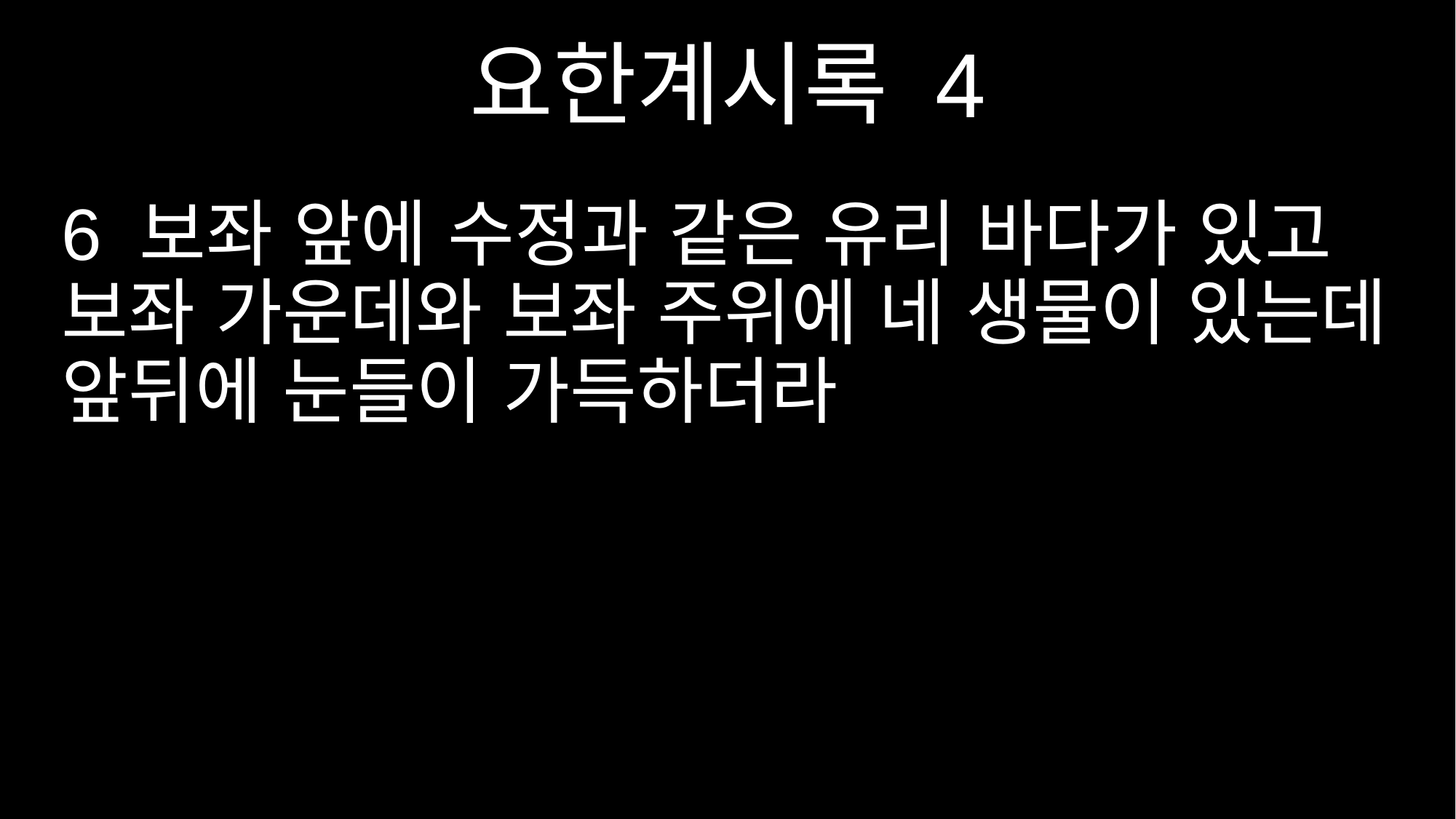

요한계시록 4
6 보좌 앞에 수정과 같은 유리 바다가 있고 보좌 가운데와 보좌 주위에 네 생물이 있는데 앞뒤에 눈들이 가득하더라